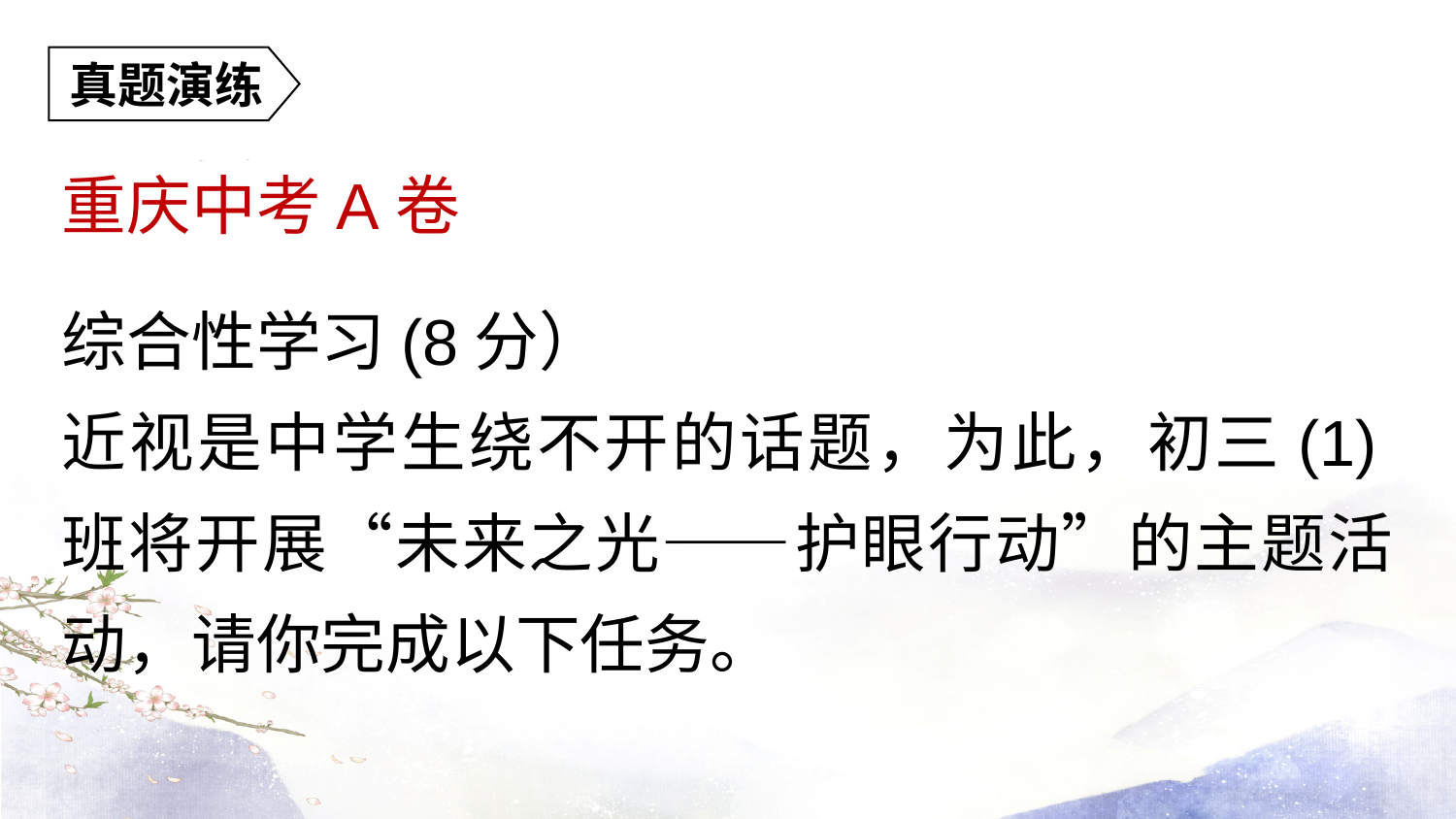

真题演练
重庆中考A卷
综合性学习(8分）
近视是中学生绕不开的话题，为此，初三(1)班将开展“未来之光——护眼行动”的主题活动，请你完成以下任务。